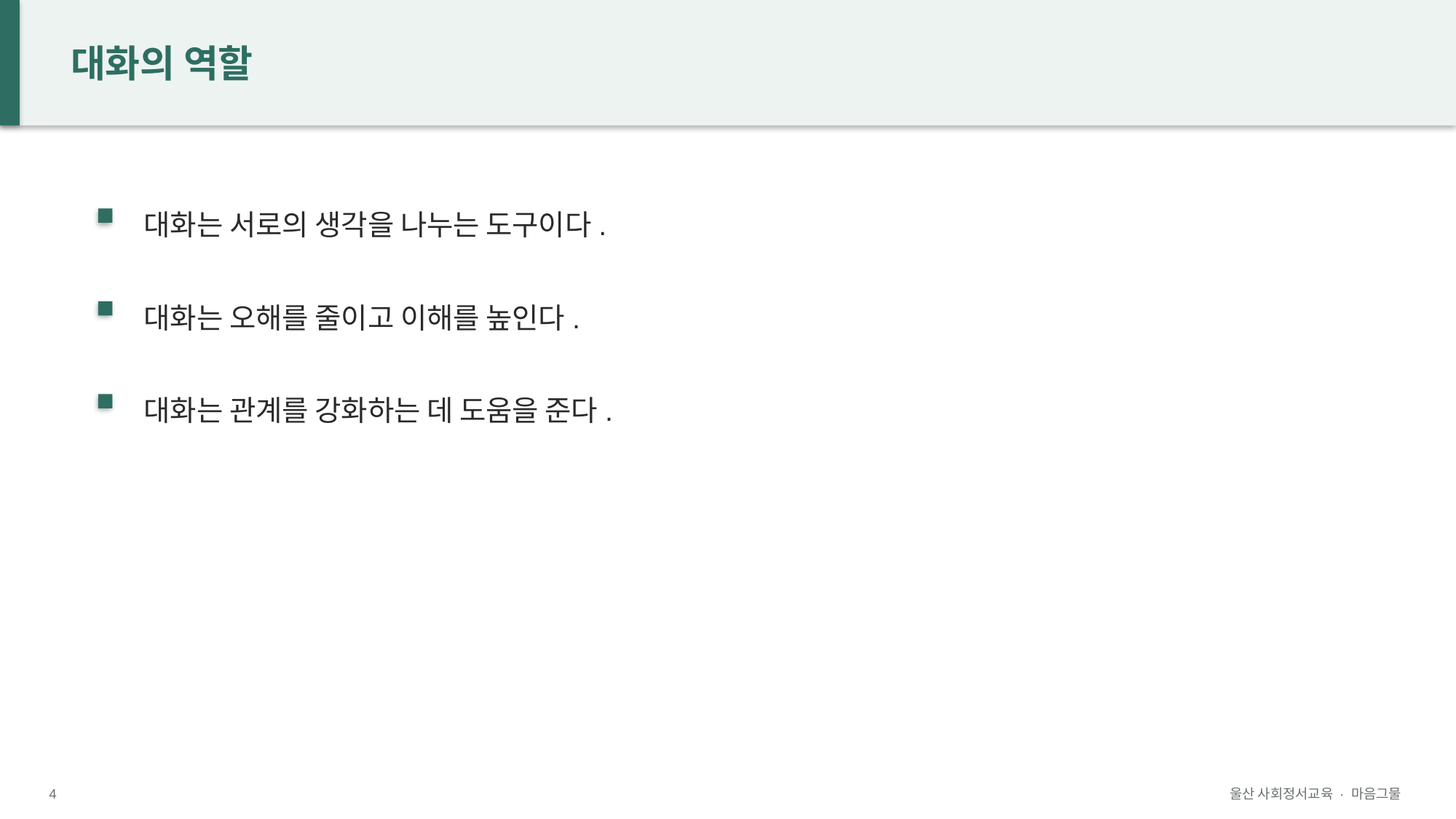

대화의 역할
대화는 서로의 생각을 나누는 도구이다.

대화는 오해를 줄이고 이해를 높인다.

대화는 관계를 강화하는 데 도움을 준다.

4
울산 사회정서교육 · 마음그물